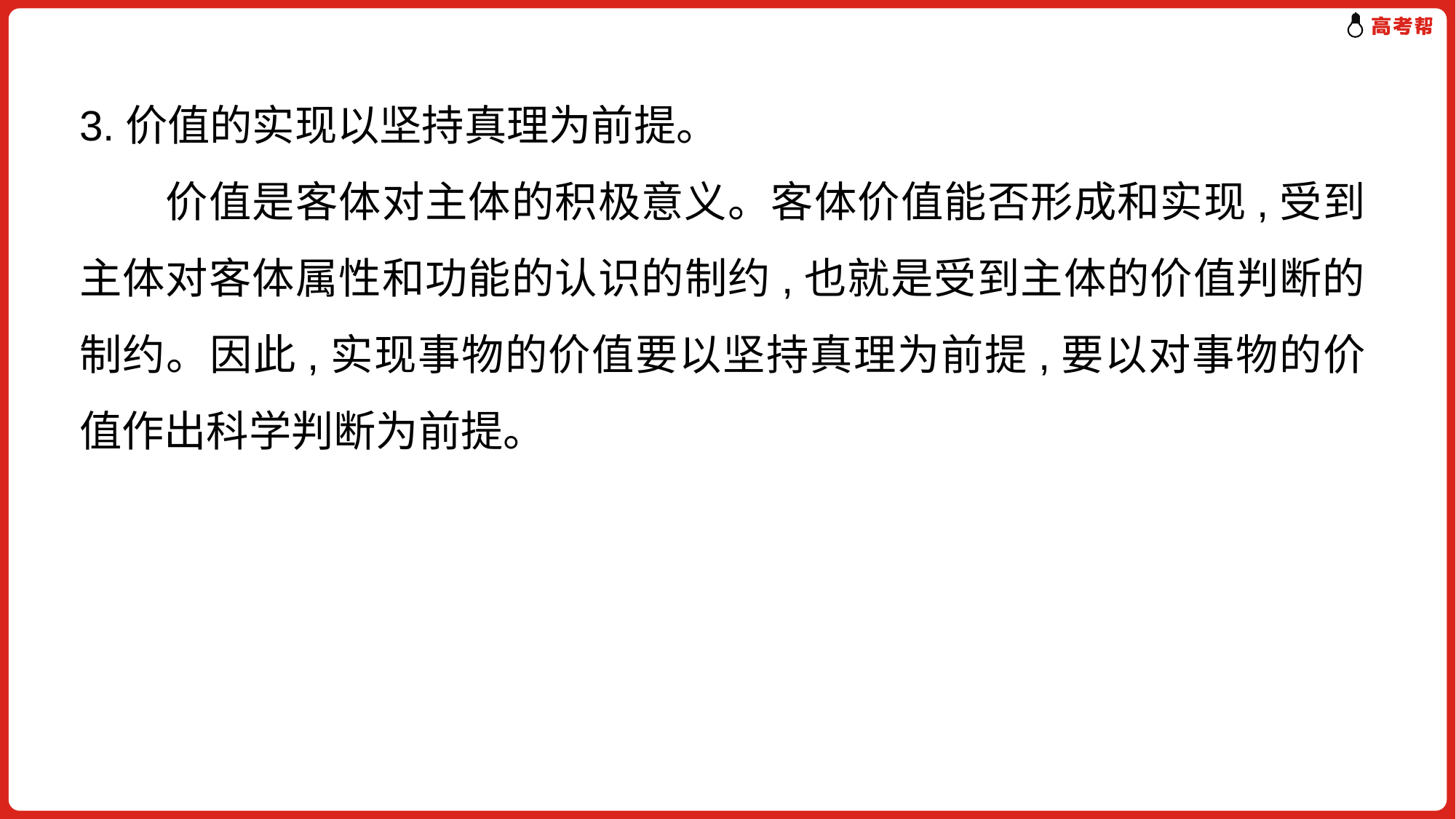

3.价值的实现以坚持真理为前提。
　　价值是客体对主体的积极意义。客体价值能否形成和实现,受到主体对客体属性和功能的认识的制约,也就是受到主体的价值判断的制约。因此,实现事物的价值要以坚持真理为前提,要以对事物的价值作出科学判断为前提。